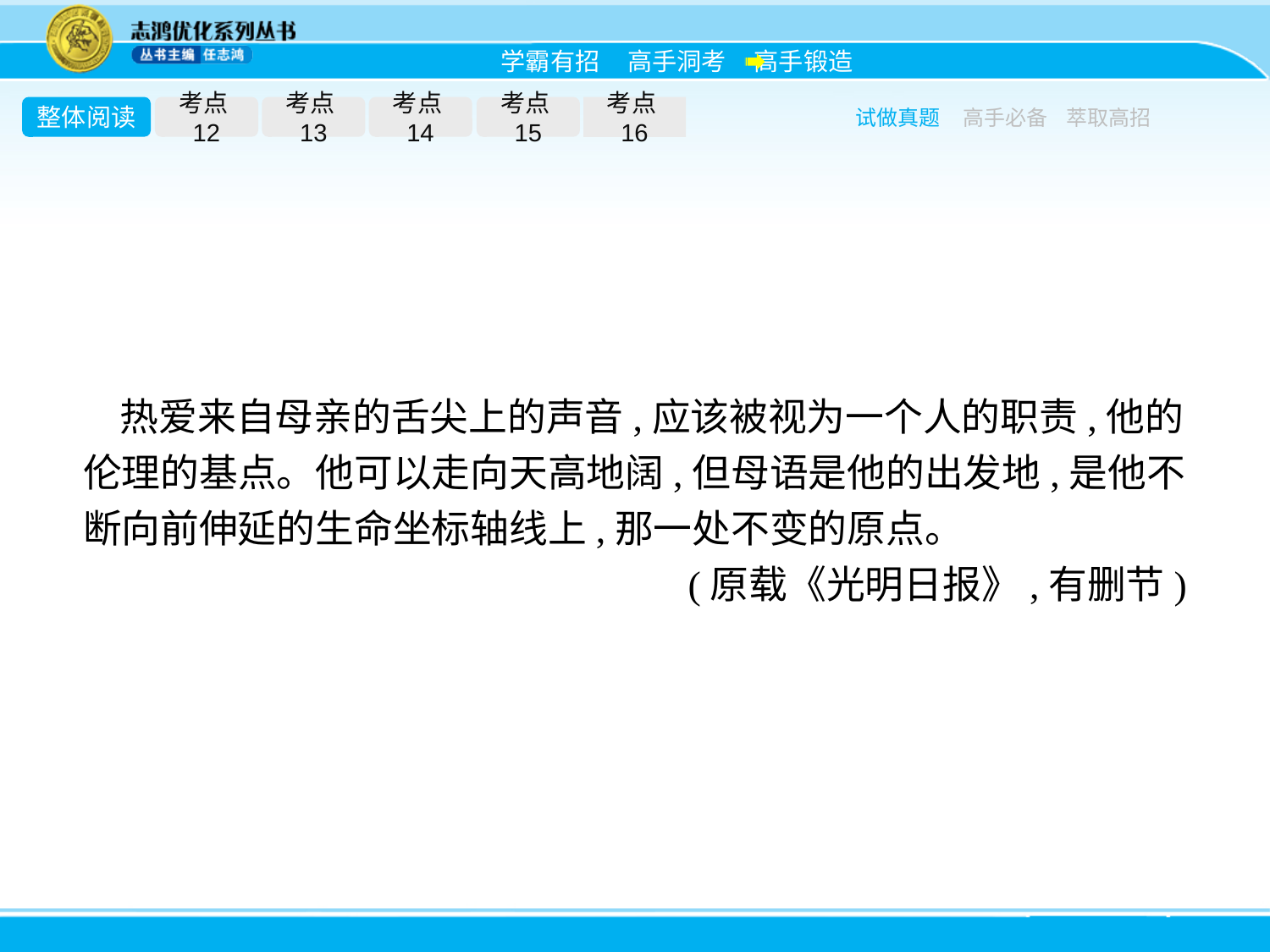

整体阅读
考点12
考点13
考点14
考点15
考点16
试做真题
高手必备
萃取高招
热爱来自母亲的舌尖上的声音,应该被视为一个人的职责,他的伦理的基点。他可以走向天高地阔,但母语是他的出发地,是他不断向前伸延的生命坐标轴线上,那一处不变的原点。
(原载《光明日报》,有删节)